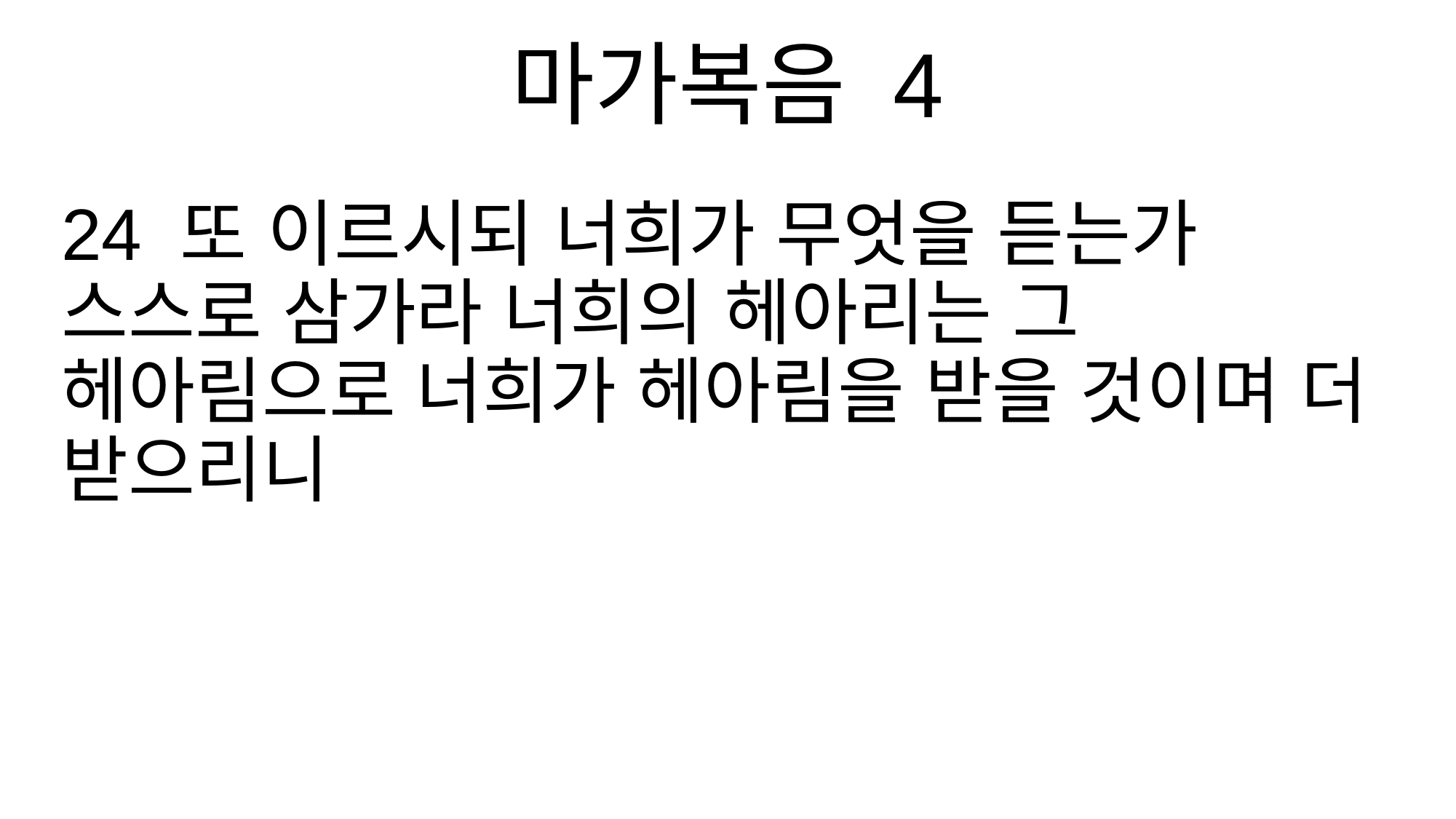

마가복음 4
24 또 이르시되 너희가 무엇을 듣는가 스스로 삼가라 너희의 헤아리는 그 헤아림으로 너희가 헤아림을 받을 것이며 더 받으리니